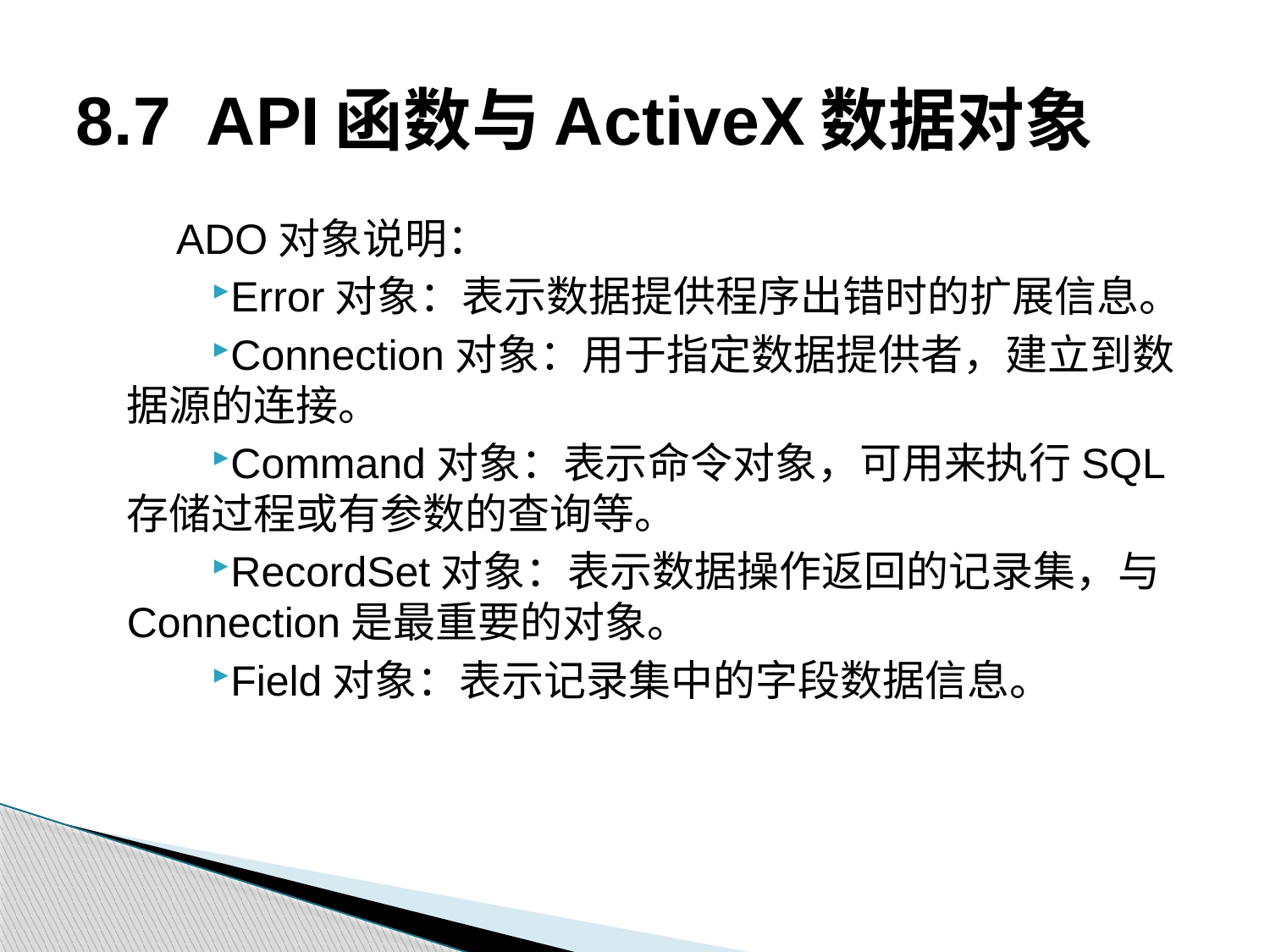

# 8.7  API函数与ActiveX数据对象
ADO对象说明：
Error对象：表示数据提供程序出错时的扩展信息。
Connection对象：用于指定数据提供者，建立到数据源的连接。
Command对象：表示命令对象，可用来执行SQL存储过程或有参数的查询等。
RecordSet对象：表示数据操作返回的记录集，与Connection是最重要的对象。
Field对象：表示记录集中的字段数据信息。